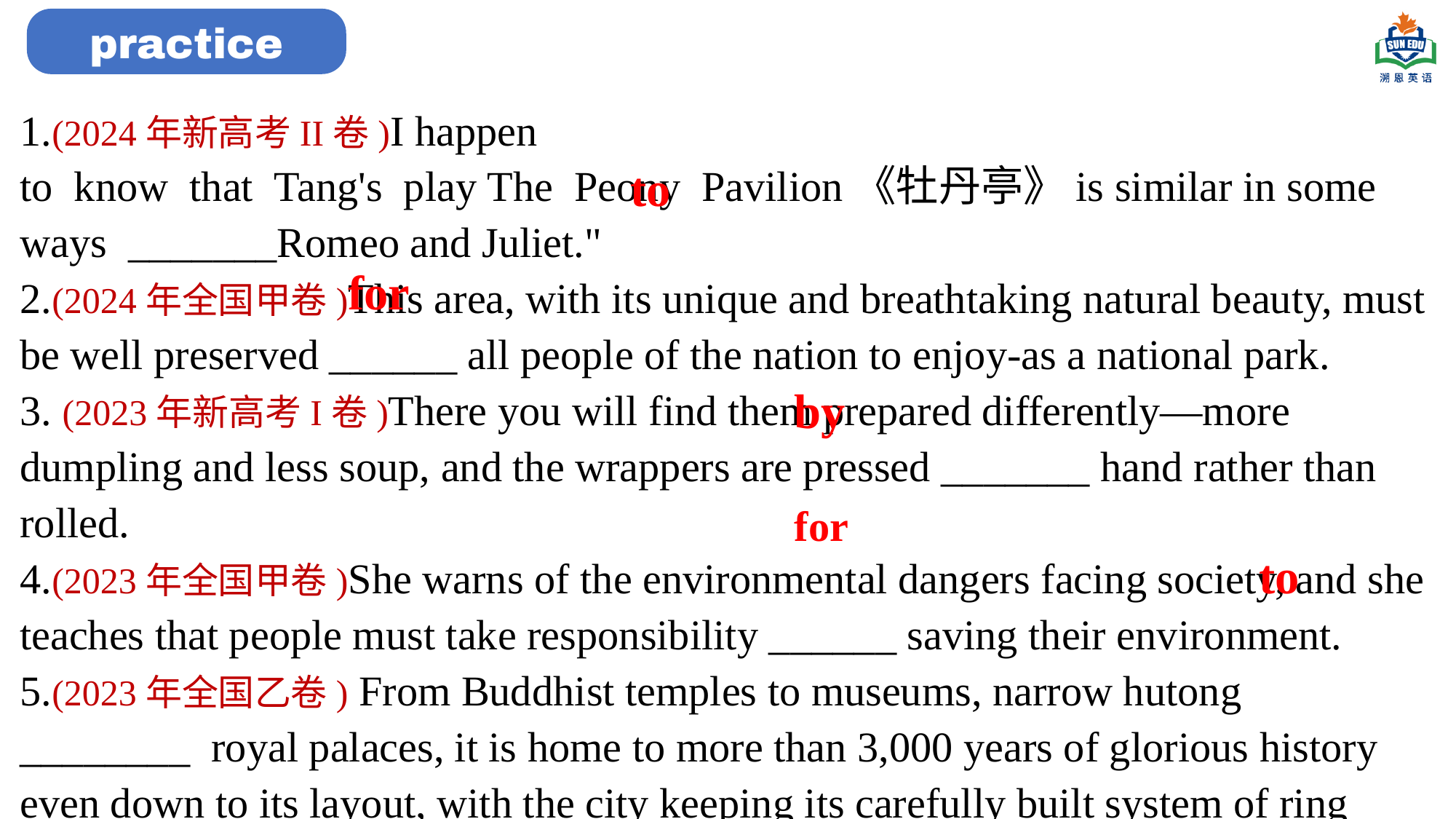

practice
1.(2024年新高考II卷)I happen  to  know  that  Tang's  play The  Peony  Pavilion《牡丹亭》is similar in some ways  _______Romeo and Juliet."
2.(2024年全国甲卷)This area, with its unique and breathtaking natural beauty, must be well preserved ______ all people of the nation to enjoy-as a national park.
3. (2023年新高考I卷)There you will find them prepared differently—more dumpling and less soup, and the wrappers are pressed _______ hand rather than rolled.
4.(2023年全国甲卷)She warns of the environmental dangers facing society, and she teaches that people must take responsibility ______ saving their environment.
5.(2023年全国乙卷) From Buddhist temples to museums, narrow hutong  ________  royal palaces, it is home to more than 3,000 years of glorious history even down to its layout, with the city keeping its carefully built system of ring roads.

to
for
by
for
to